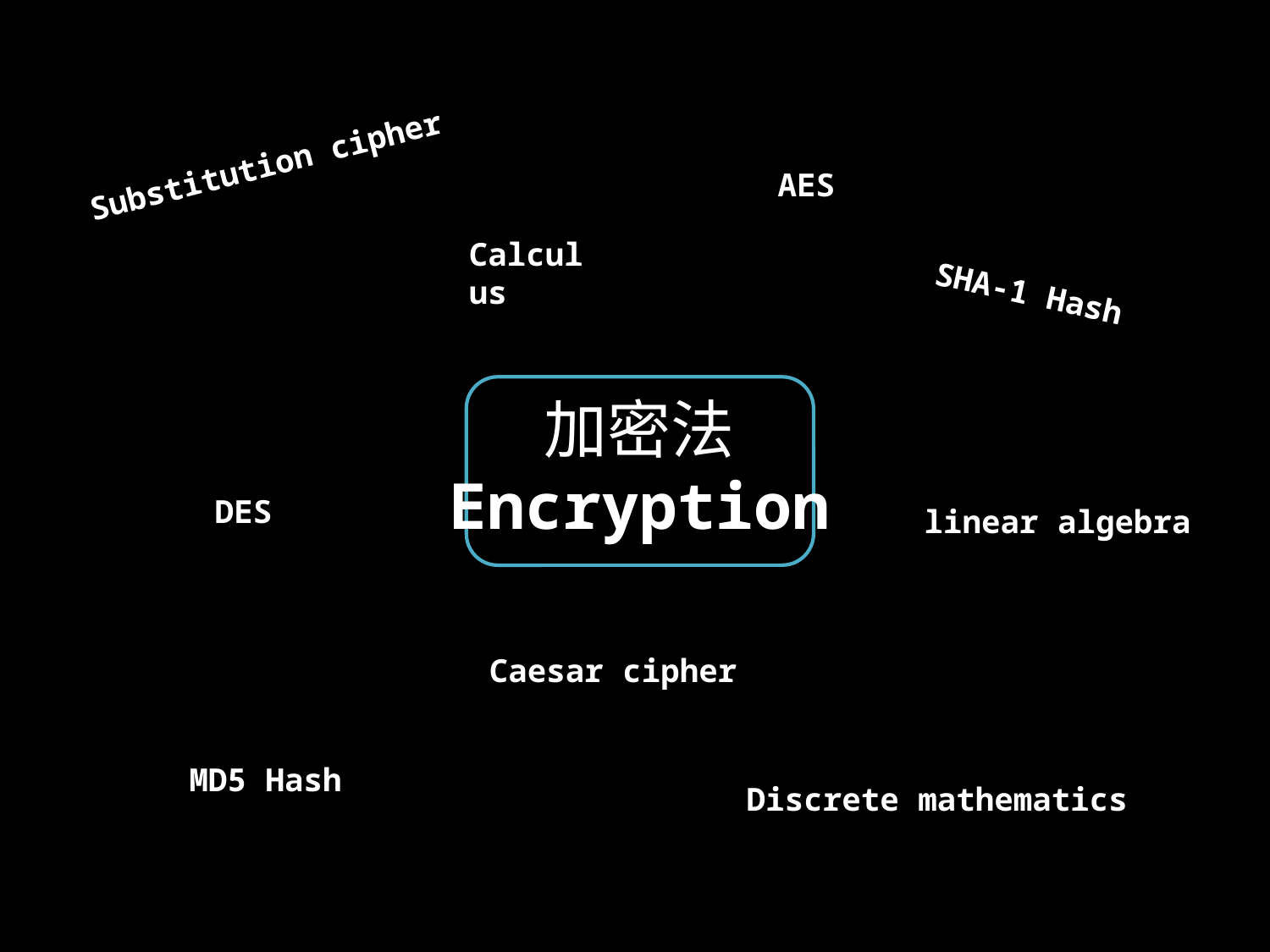

Substitution cipher
AES
Calculus
SHA-1 Hash

加密法
Encryption
DES
linear algebra
Caesar cipher
MD5 Hash
Discrete mathematics